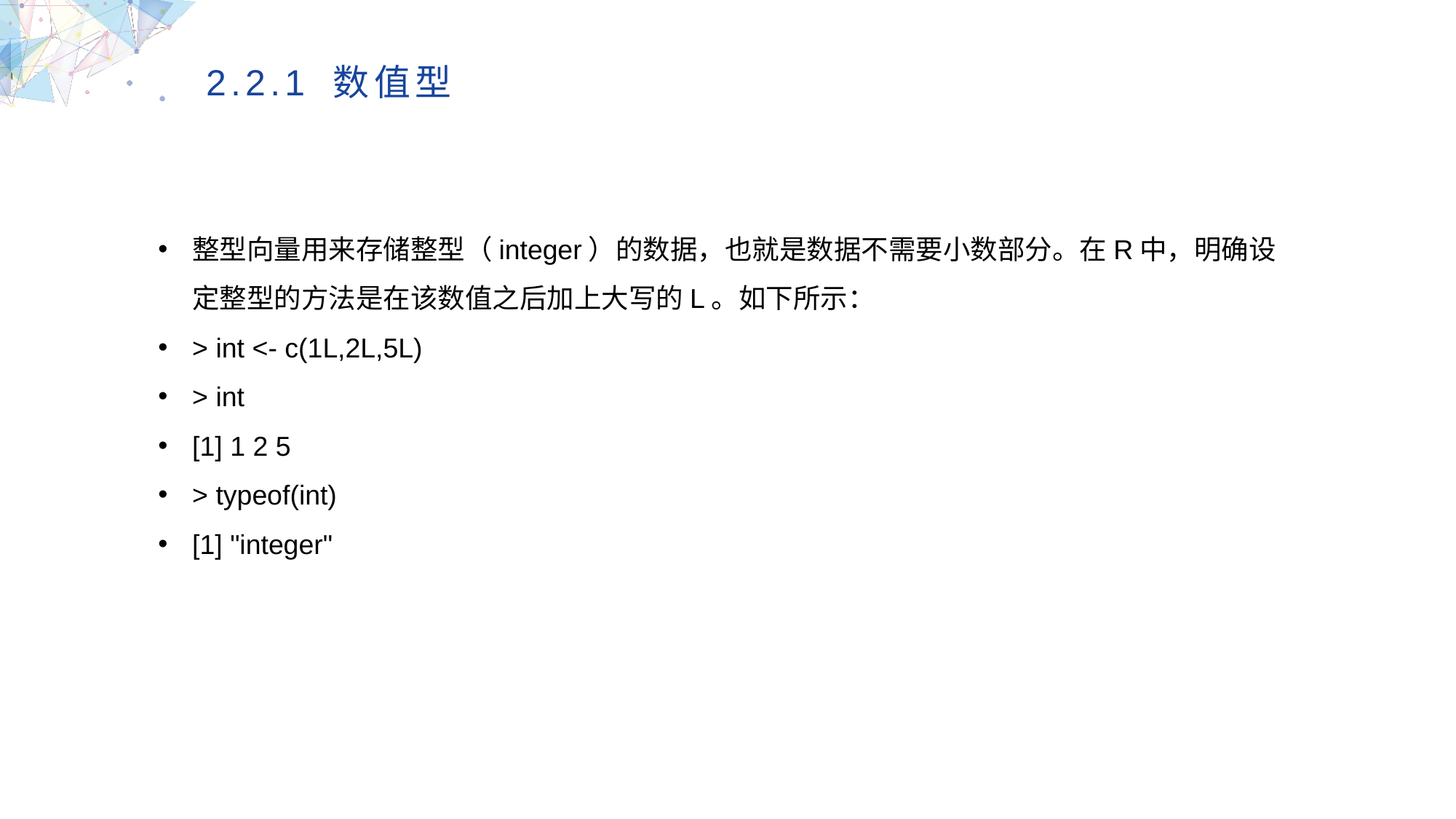

2.2.1 数值型
整型向量用来存储整型（integer）的数据，也就是数据不需要小数部分。在R中，明确设定整型的方法是在该数值之后加上大写的L。如下所示：
> int <- c(1L,2L,5L)
> int
[1] 1 2 5
> typeof(int)
[1] "integer"

MULTIPURPOSE PRESENTATION TEMPLATE | UNIQUE DESIGN
Welcome Message
Please replace text, click add relevant headline, modify the text content, also can copy your content to this directly. Please replace text, click add relevant headline, modify the text content, also can copy your content to this directly.